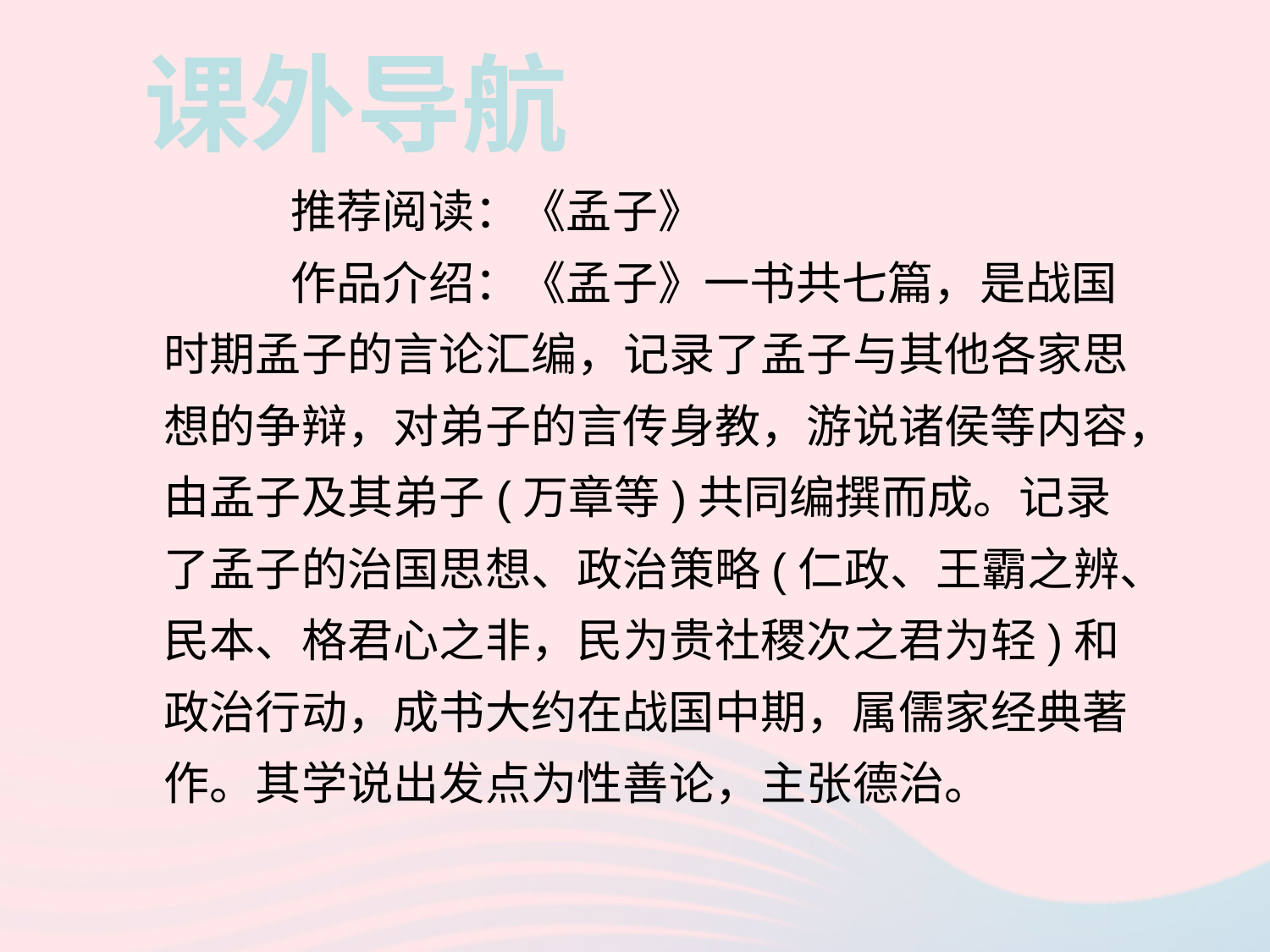

课外导航
	推荐阅读：《孟子》
	作品介绍：《孟子》一书共七篇，是战国时期孟子的言论汇编，记录了孟子与其他各家思想的争辩，对弟子的言传身教，游说诸侯等内容，由孟子及其弟子(万章等)共同编撰而成。记录了孟子的治国思想、政治策略(仁政、王霸之辨、民本、格君心之非，民为贵社稷次之君为轻)和政治行动，成书大约在战国中期，属儒家经典著作。其学说出发点为性善论，主张德治。